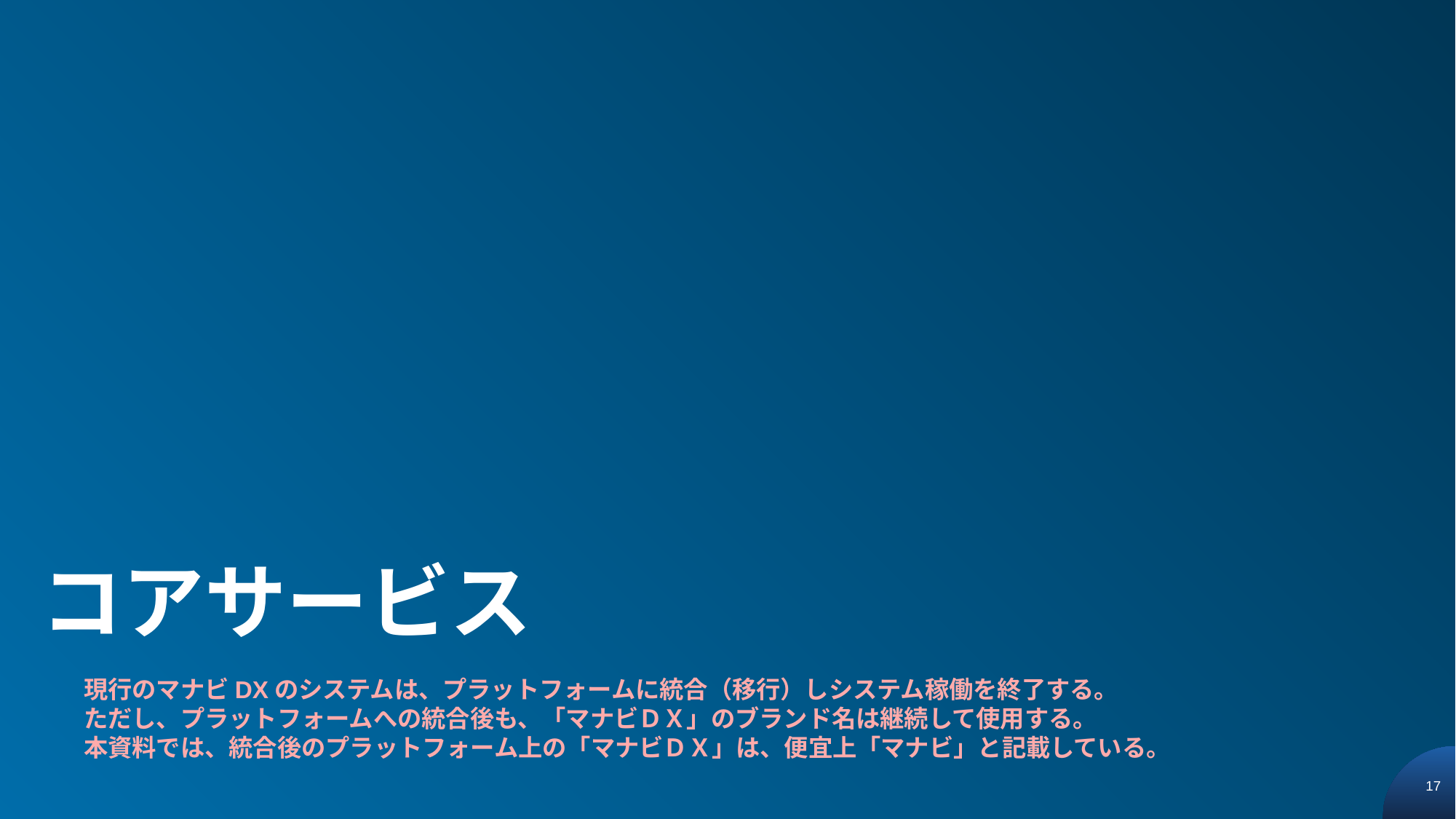

# コアサービス
現行のマナビDXのシステムは、プラットフォームに統合（移行）しシステム稼働を終了する。
ただし、プラットフォームへの統合後も、「マナビＤＸ」のブランド名は継続して使用する。
本資料では、統合後のプラットフォーム上の「マナビＤＸ」は、便宜上「マナビ」と記載している。